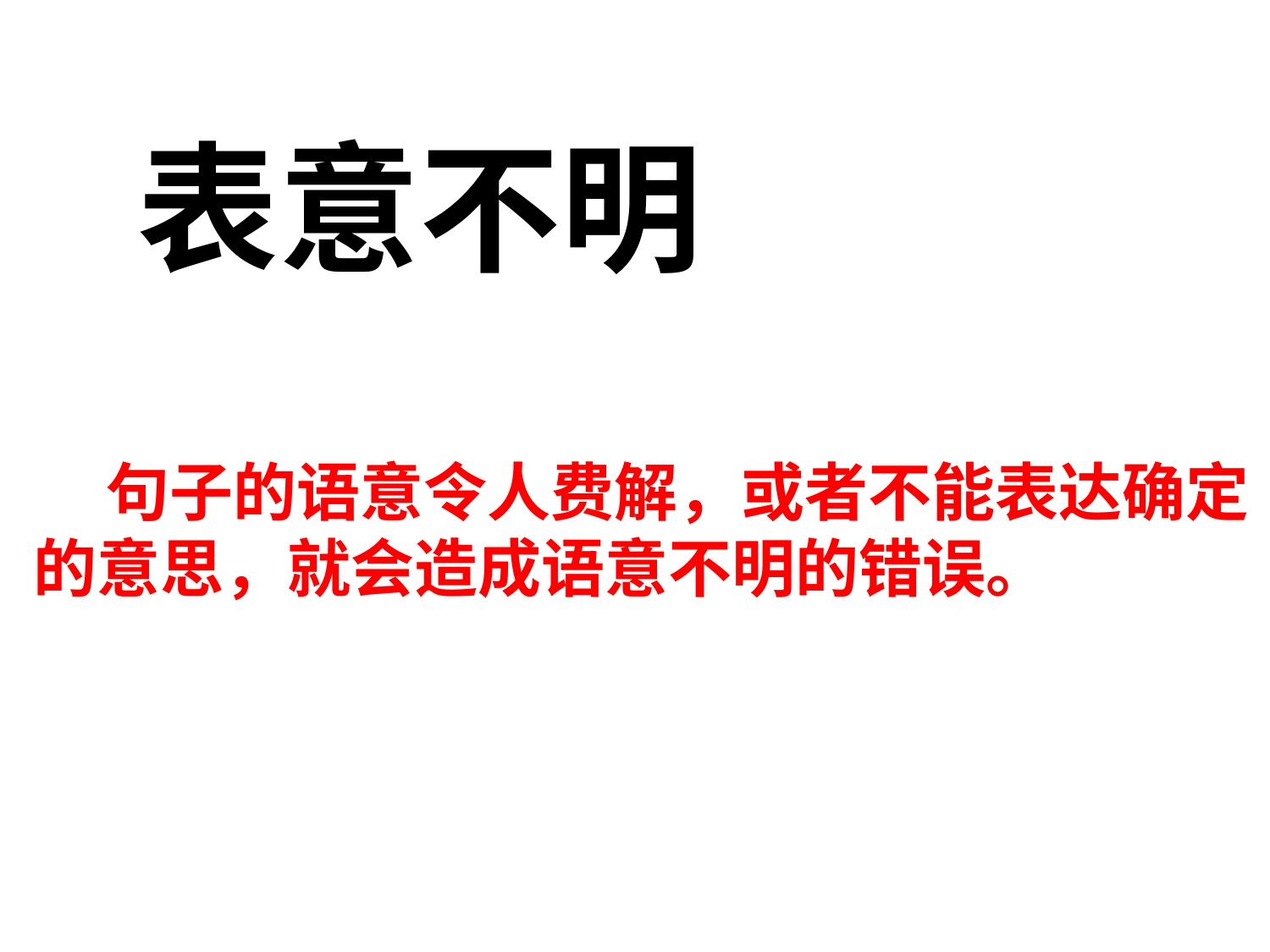

表意不明
    句子的语意令人费解，或者不能表达确定的意思，就会造成语意不明的错误。